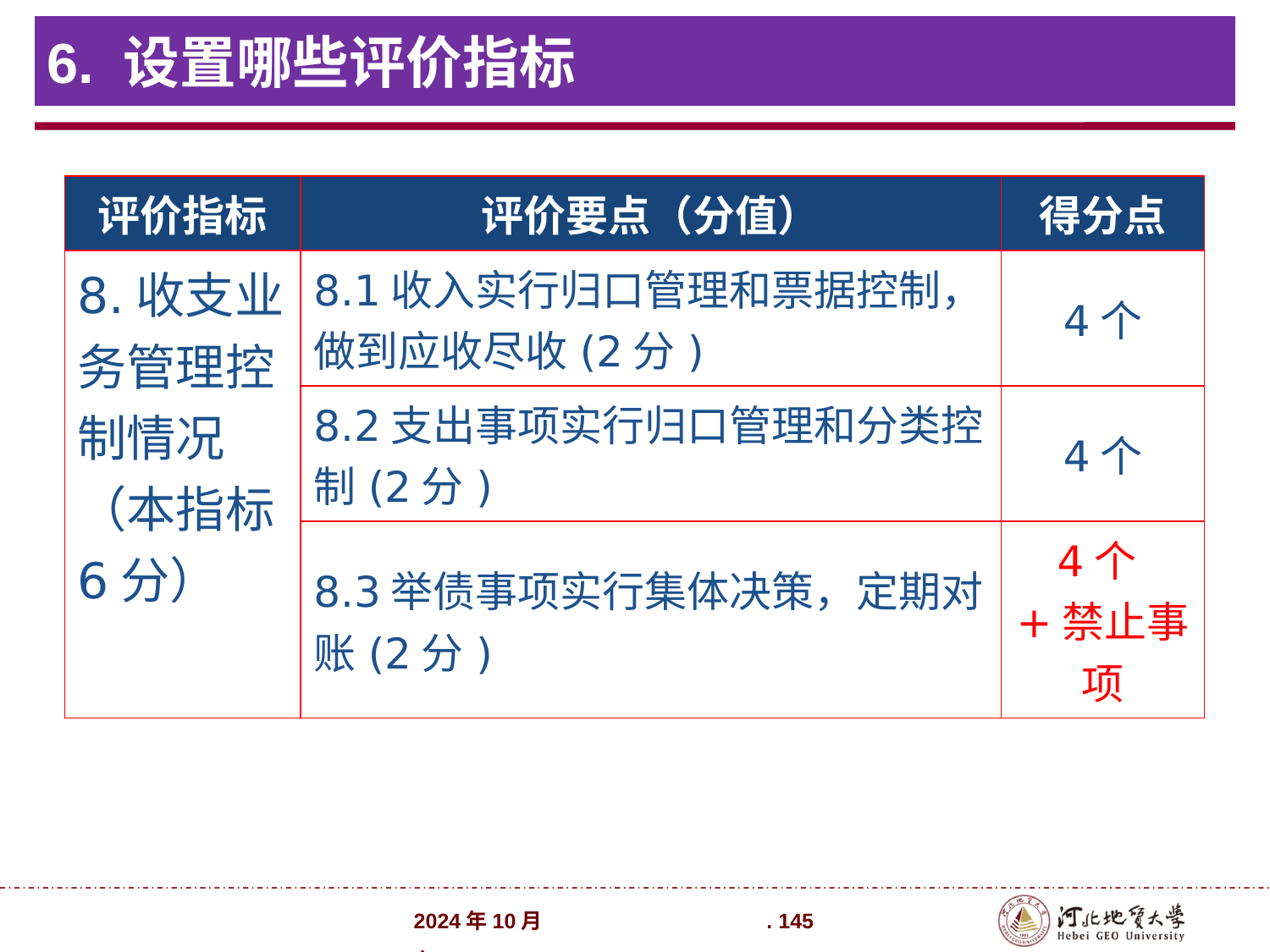

# 6. 设置哪些评价指标
| 评价指标 | 评价要点（分值） | 得分点 |
| --- | --- | --- |
| 8.收支业务管理控制情况（本指标6分） | 8.1收入实行归口管理和票据控制，做到应收尽收(2分) | 4个 |
|  | 8.2支出事项实行归口管理和分类控制(2分) | 4个 |
|  | 8.3举债事项实行集体决策，定期对账(2分) | 4个+禁止事项 |
2024年10月                                             . 145 .